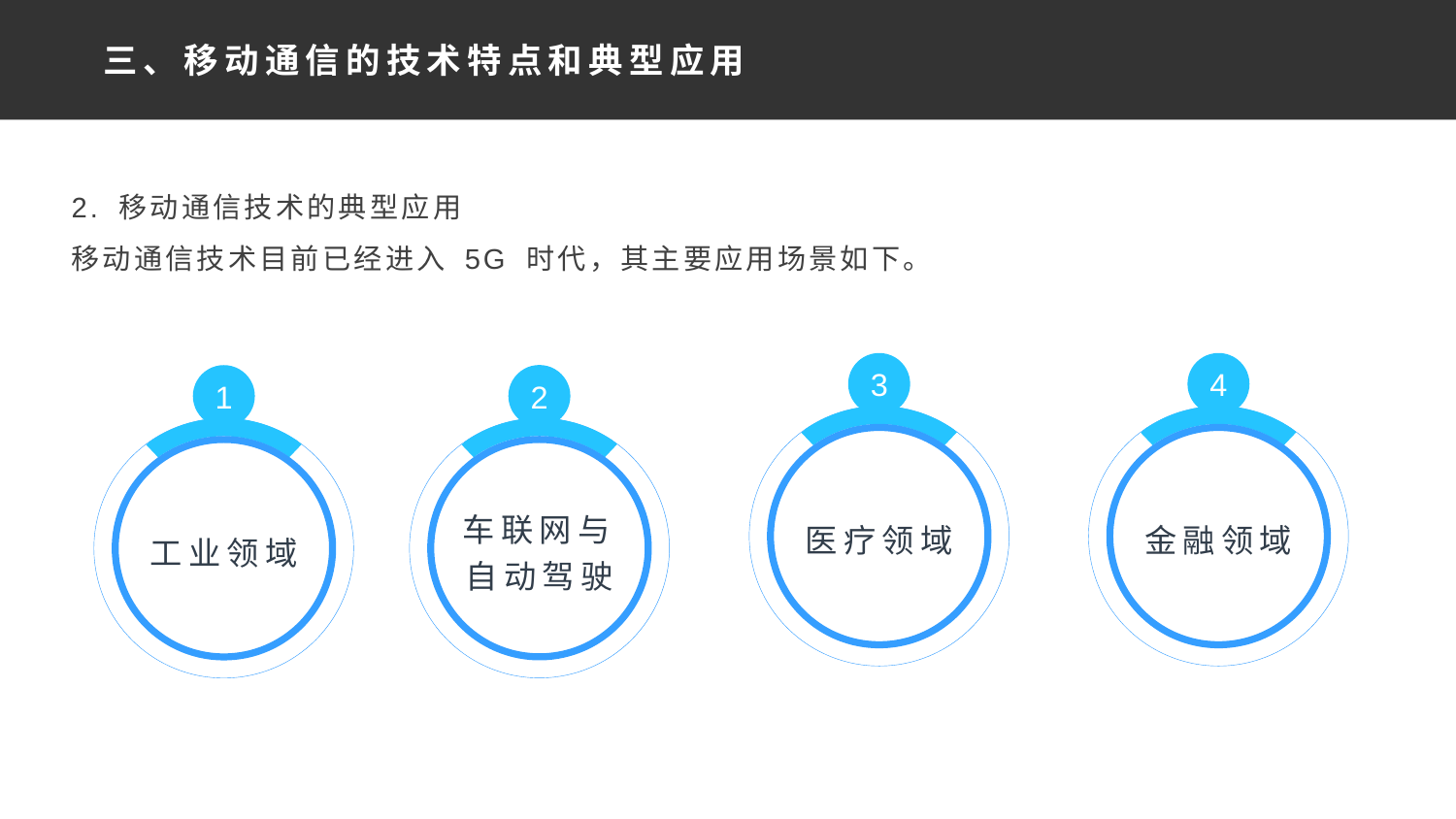

三、移动通信的技术特点和典型应用
2. 移动通信技术的典型应用
移动通信技术目前已经进入 5G 时代，其主要应用场景如下。

3

医疗领域

4

金融领域

2

车联网与自动驾驶

1

工业领域